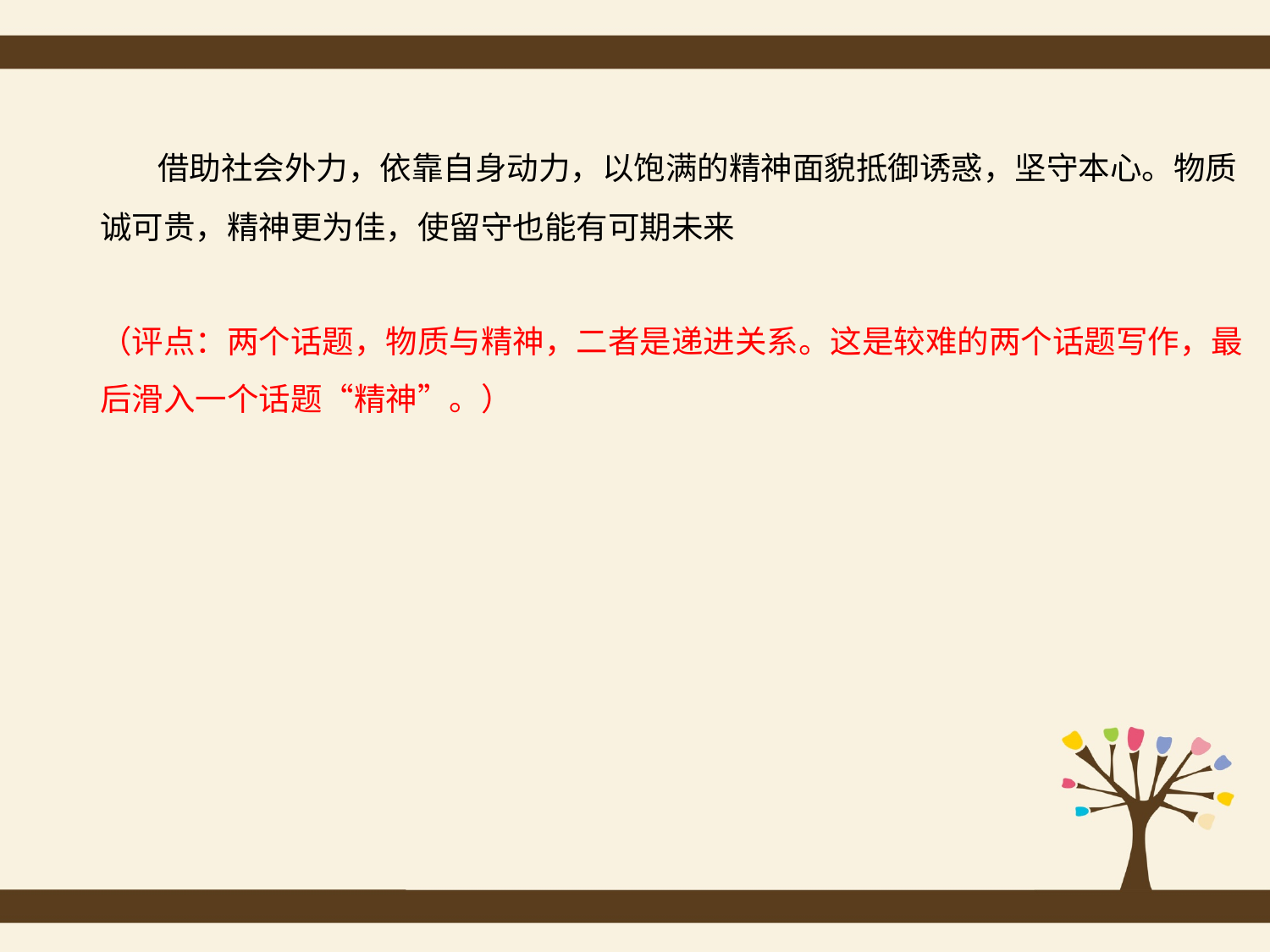

借助社会外力，依靠自身动力，以饱满的精神面貌抵御诱惑，坚守本心。物质诚可贵，精神更为佳，使留守也能有可期未来

（评点：两个话题，物质与精神，二者是递进关系。这是较难的两个话题写作，最后滑入一个话题“精神”。）